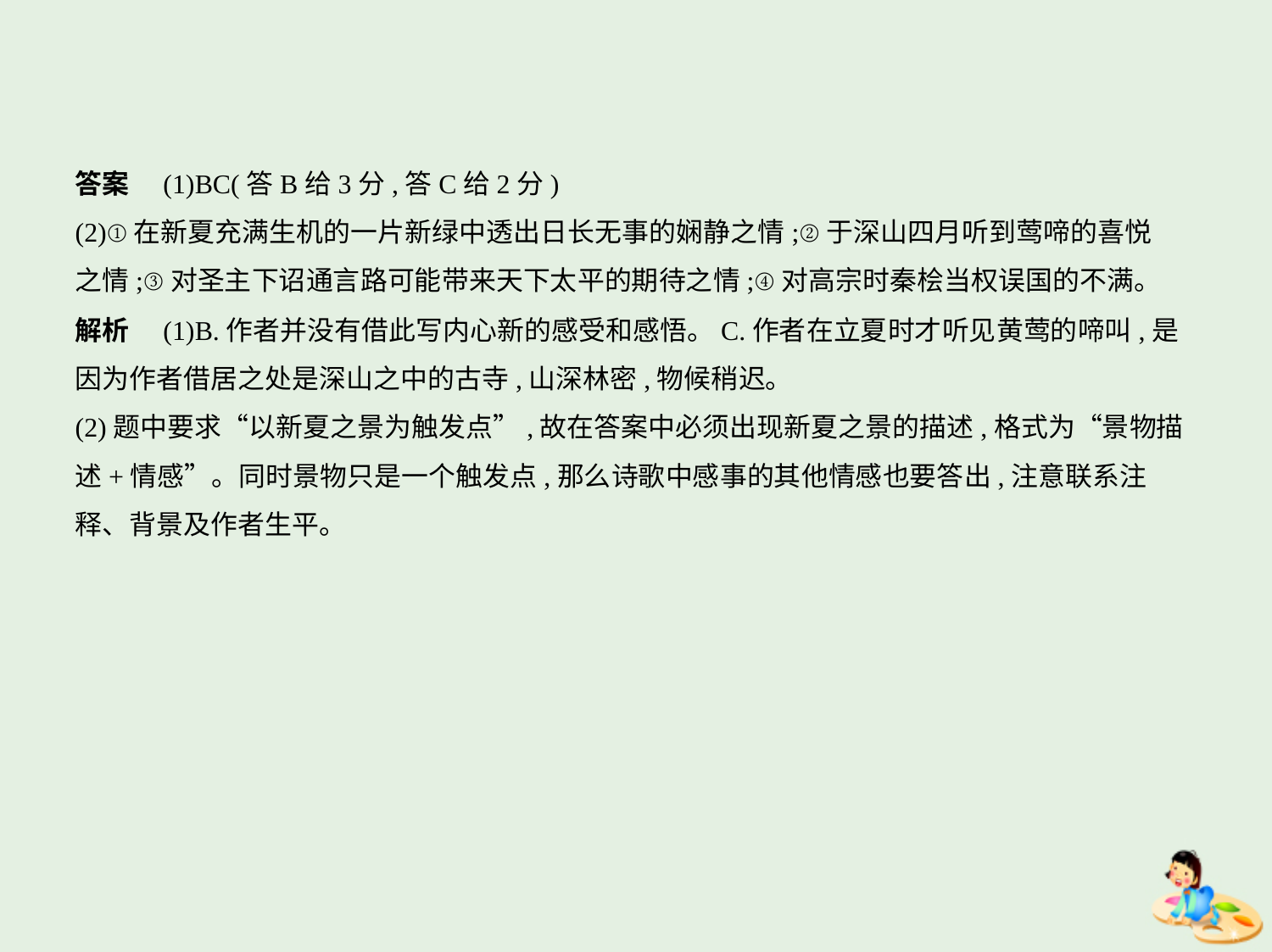

答案　(1)BC(答B给3分,答C给2分)
(2)①在新夏充满生机的一片新绿中透出日长无事的娴静之情;②于深山四月听到莺啼的喜悦
之情;③对圣主下诏通言路可能带来天下太平的期待之情;④对高宗时秦桧当权误国的不满。
解析　(1)B.作者并没有借此写内心新的感受和感悟。C.作者在立夏时才听见黄莺的啼叫,是
因为作者借居之处是深山之中的古寺,山深林密,物候稍迟。
(2)题中要求“以新夏之景为触发点”,故在答案中必须出现新夏之景的描述,格式为“景物描
述+情感”。同时景物只是一个触发点,那么诗歌中感事的其他情感也要答出,注意联系注
释、背景及作者生平。